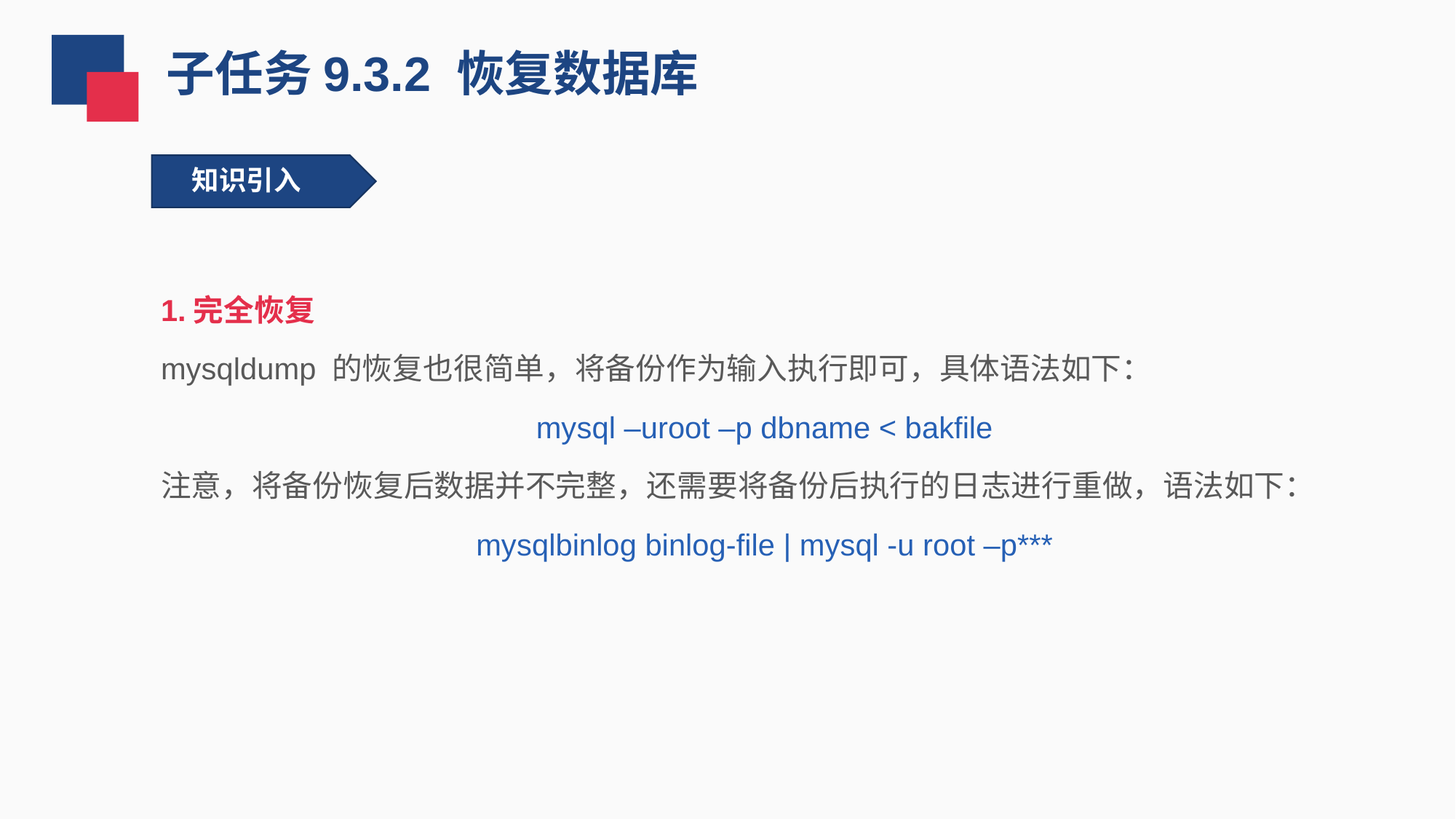

子任务9.3.2 恢复数据库

知识引入
1.完全恢复
mysqldump 的恢复也很简单，将备份作为输入执行即可，具体语法如下：
mysql –uroot –p dbname < bakfile
注意，将备份恢复后数据并不完整，还需要将备份后执行的日志进行重做，语法如下：
mysqlbinlog binlog-file | mysql -u root –p***